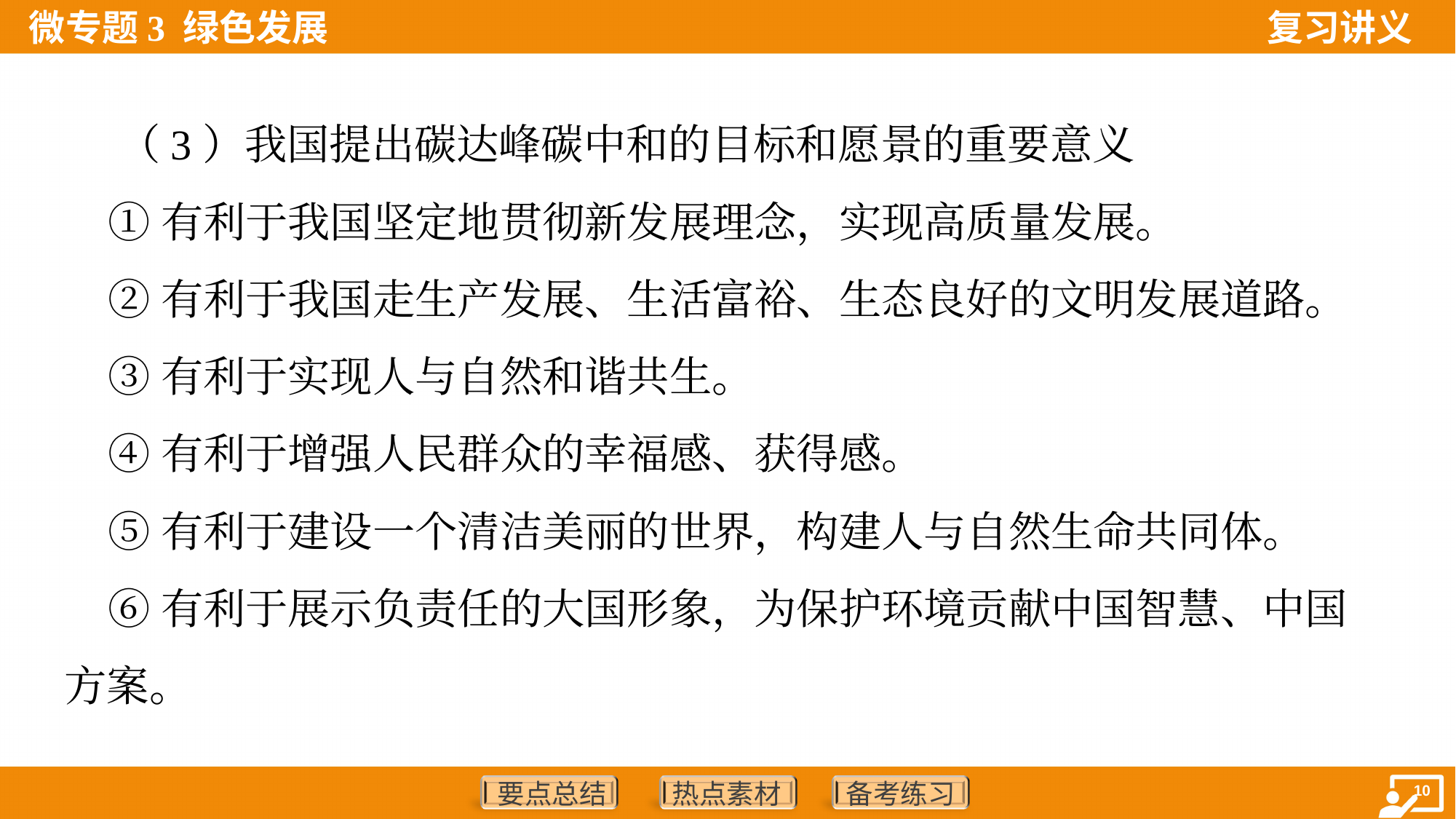

（3）我国提出碳达峰碳中和的目标和愿景的重要意义
    ①有利于我国坚定地贯彻新发展理念，实现高质量发展。
    ②有利于我国走生产发展、生活富裕、生态良好的文明发展道路。
    ③有利于实现人与自然和谐共生。
    ④有利于增强人民群众的幸福感、获得感。
    ⑤有利于建设一个清洁美丽的世界，构建人与自然生命共同体。
    ⑥有利于展示负责任的大国形象，为保护环境贡献中国智慧、中国
方案。